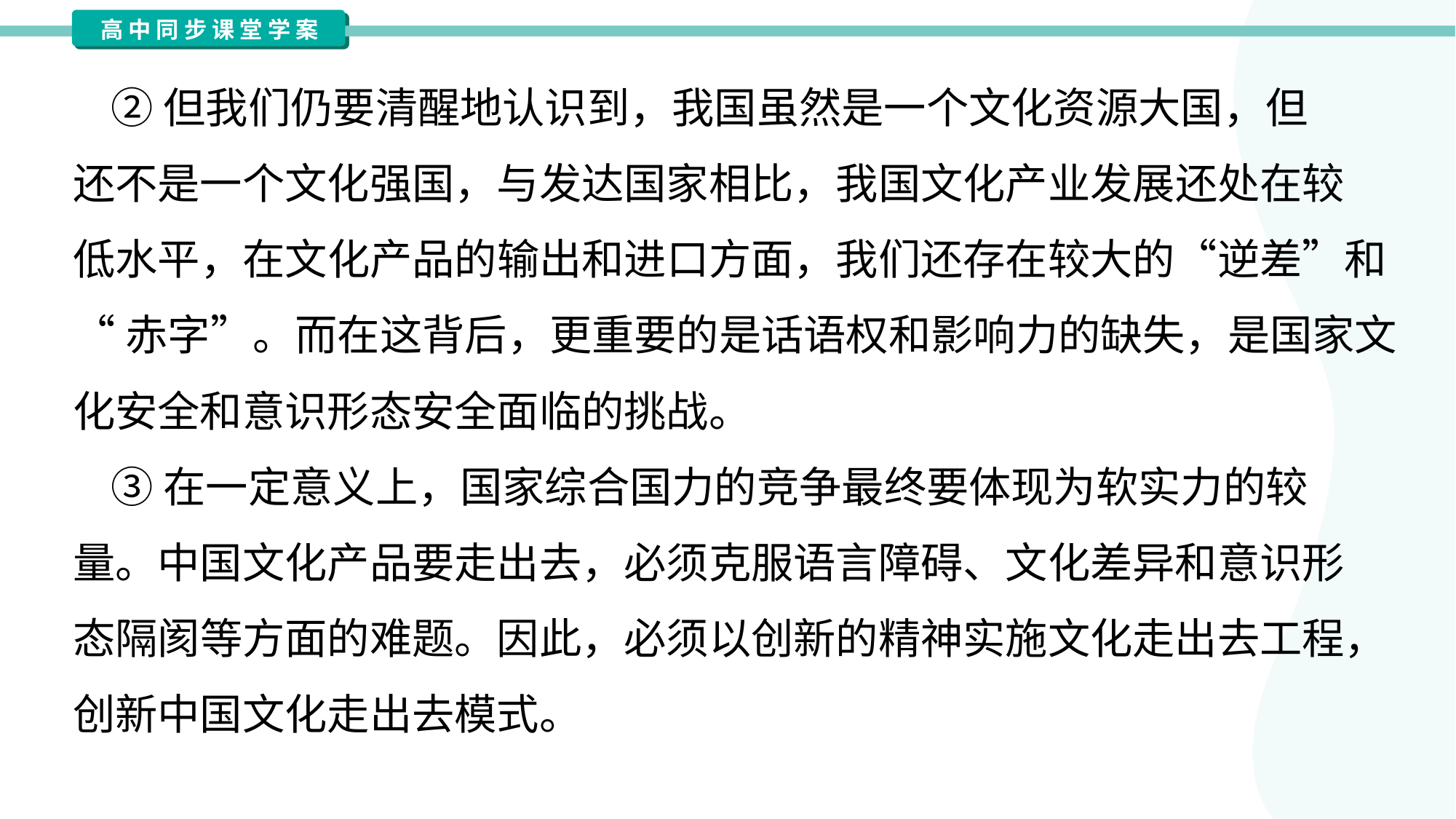

②但我们仍要清醒地认识到，我国虽然是一个文化资源大国，但
还不是一个文化强国，与发达国家相比，我国文化产业发展还处在较
低水平，在文化产品的输出和进口方面，我们还存在较大的“逆差”和
“赤字”。而在这背后，更重要的是话语权和影响力的缺失，是国家文
化安全和意识形态安全面临的挑战。
    ③在一定意义上，国家综合国力的竞争最终要体现为软实力的较
量。中国文化产品要走出去，必须克服语言障碍、文化差异和意识形
态隔阂等方面的难题。因此，必须以创新的精神实施文化走出去工程，
创新中国文化走出去模式。